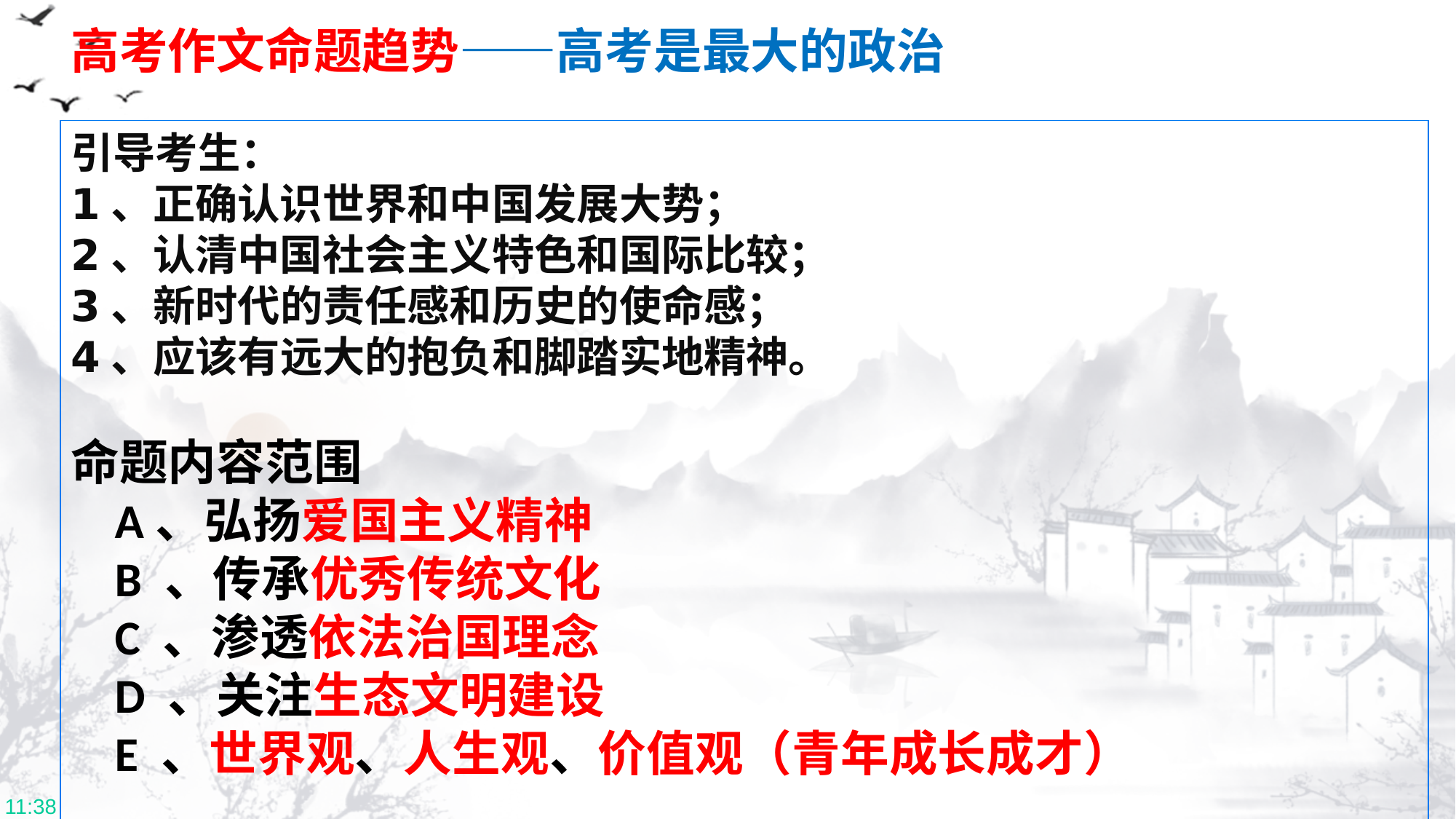

高考作文命题趋势——高考是最大的政治

引导考生：
1、正确认识世界和中国发展大势；
2、认清中国社会主义特色和国际比较；
3、新时代的责任感和历史的使命感；
4、应该有远大的抱负和脚踏实地精神。

命题内容范围
    A、弘扬爱国主义精神
    B 、传承优秀传统文化
    C 、渗透依法治国理念
    D 、关注生态文明建设
    E 、世界观、人生观、价值观（青年成长成才）

11:38